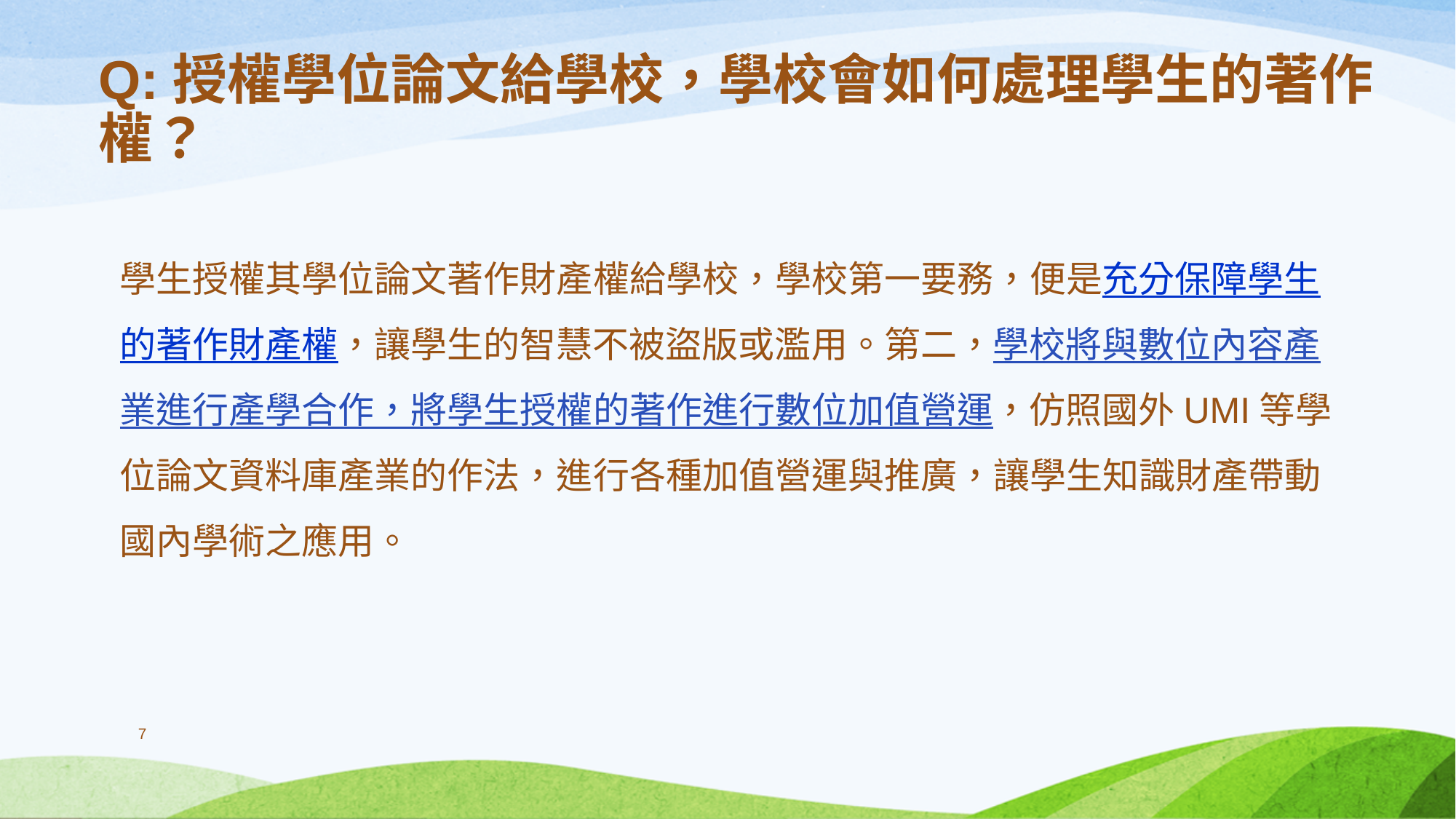

# Q:授權學位論文給學校，學校會如何處理學生的著作權？
學生授權其學位論文著作財產權給學校，學校第一要務，便是充分保障學生的著作財產權，讓學生的智慧不被盜版或濫用。第二，學校將與數位內容產業進行產學合作，將學生授權的著作進行數位加值營運，仿照國外UMI等學位論文資料庫產業的作法，進行各種加值營運與推廣，讓學生知識財產帶動國內學術之應用。
7